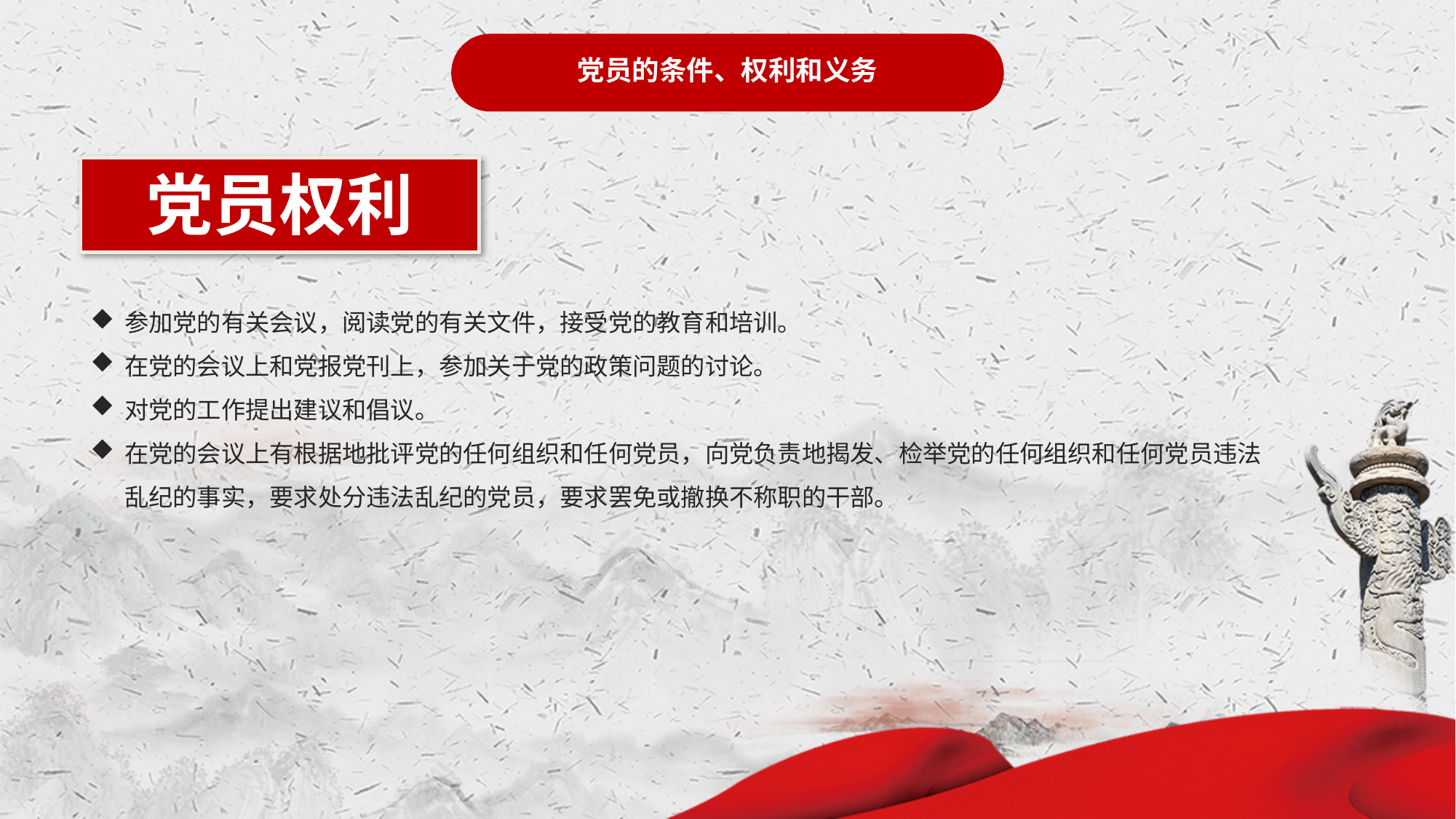

党员的条件、权利和义务

党员权利
参加党的有关会议，阅读党的有关文件，接受党的教育和培训。
在党的会议上和党报党刊上，参加关于党的政策问题的讨论。
对党的工作提出建议和倡议。
在党的会议上有根据地批评党的任何组织和任何党员，向党负责地揭发、检举党的任何组织和任何党员违法乱纪的事实，要求处分违法乱纪的党员，要求罢免或撤换不称职的干部。